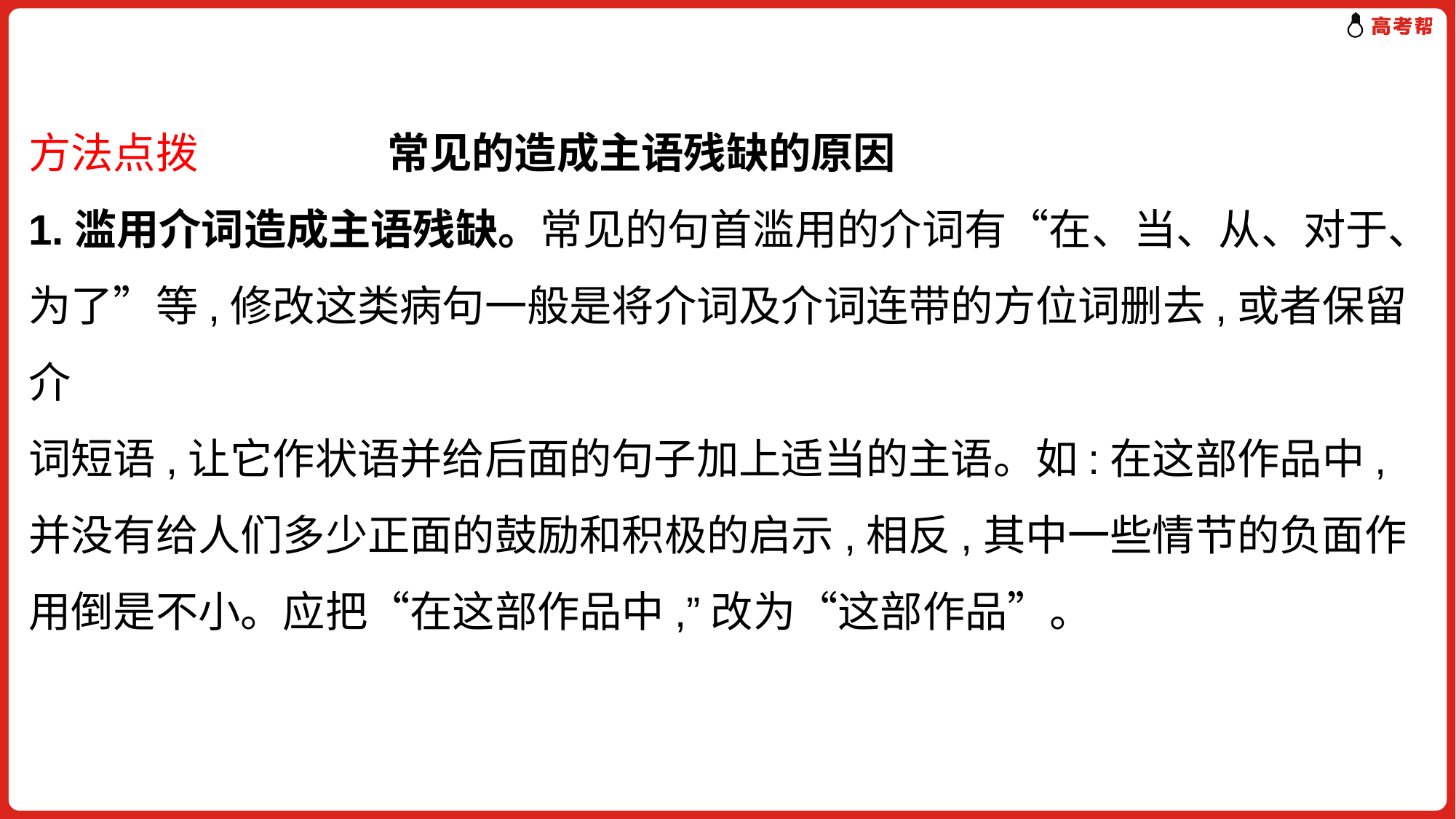

方法点拨                    常见的造成主语残缺的原因
1.滥用介词造成主语残缺。常见的句首滥用的介词有“在、当、从、对于、为了”等,修改这类病句一般是将介词及介词连带的方位词删去,或者保留介
词短语,让它作状语并给后面的句子加上适当的主语。如:在这部作品中,并没有给人们多少正面的鼓励和积极的启示,相反,其中一些情节的负面作用倒是不小。应把“在这部作品中,”改为“这部作品”。